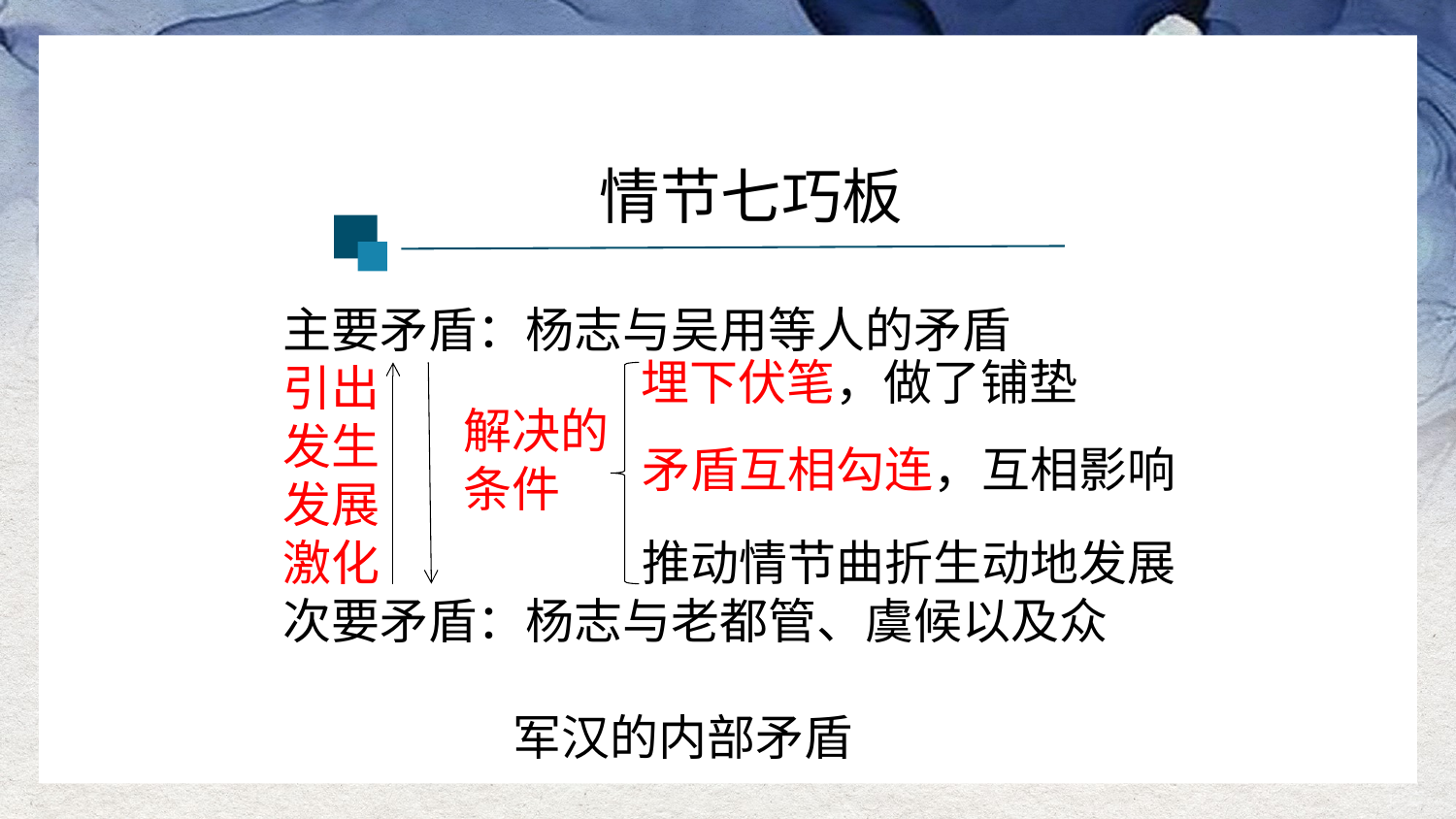

情节七巧板

主要矛盾：杨志与吴用等人的矛盾
引出
发生
发展
激化
次要矛盾：杨志与老都管、虞候以及众
                    军汉的内部矛盾
埋下伏笔，做了铺垫

解决的
条件
矛盾互相勾连，互相影响
推动情节曲折生动地发展